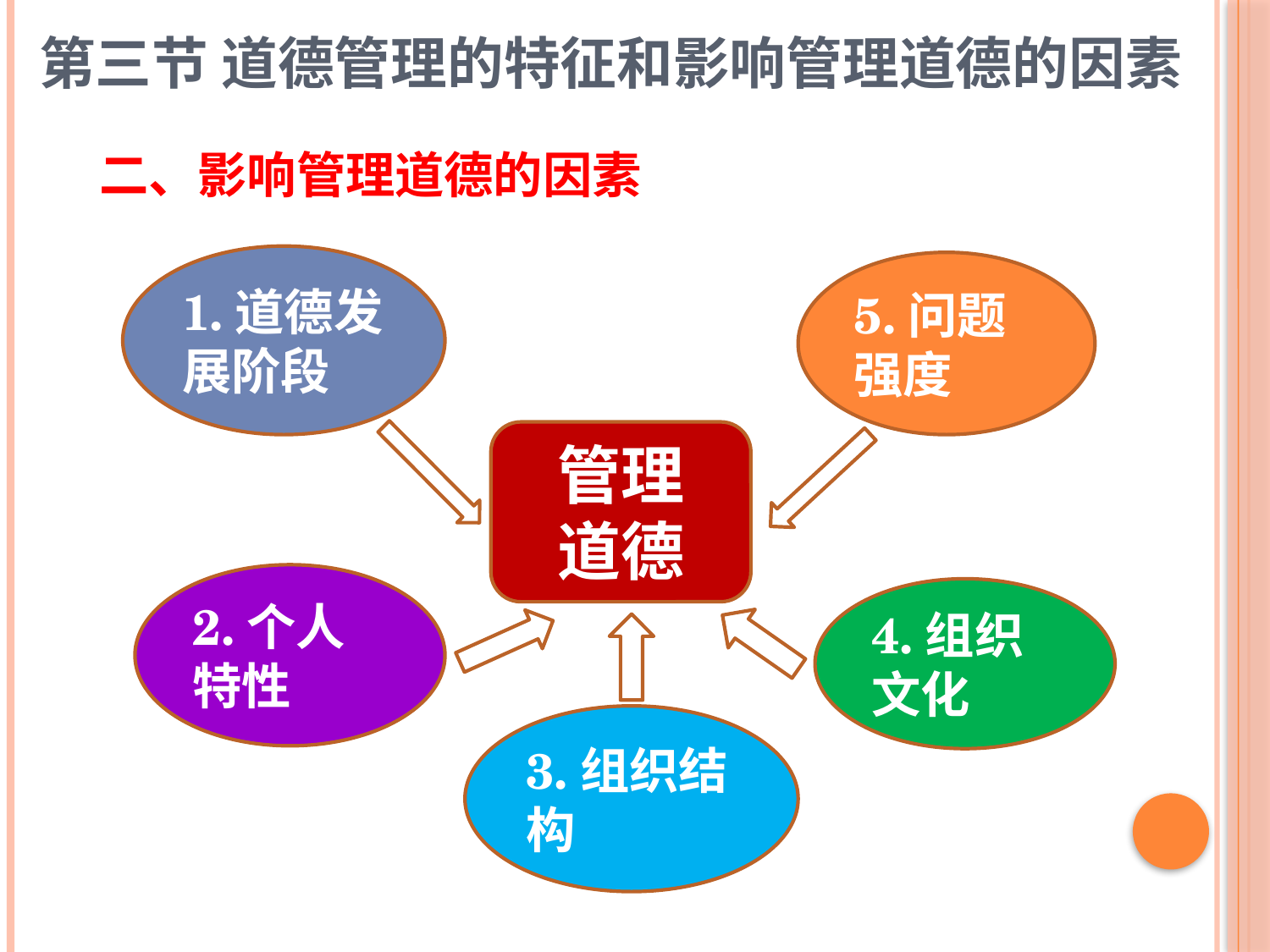

第三节 道德管理的特征和影响管理道德的因素
# 二、影响管理道德的因素
1.道德发展阶段
5.问题强度

管理
道德
2.个人特性
4.组织文化

3.组织结构